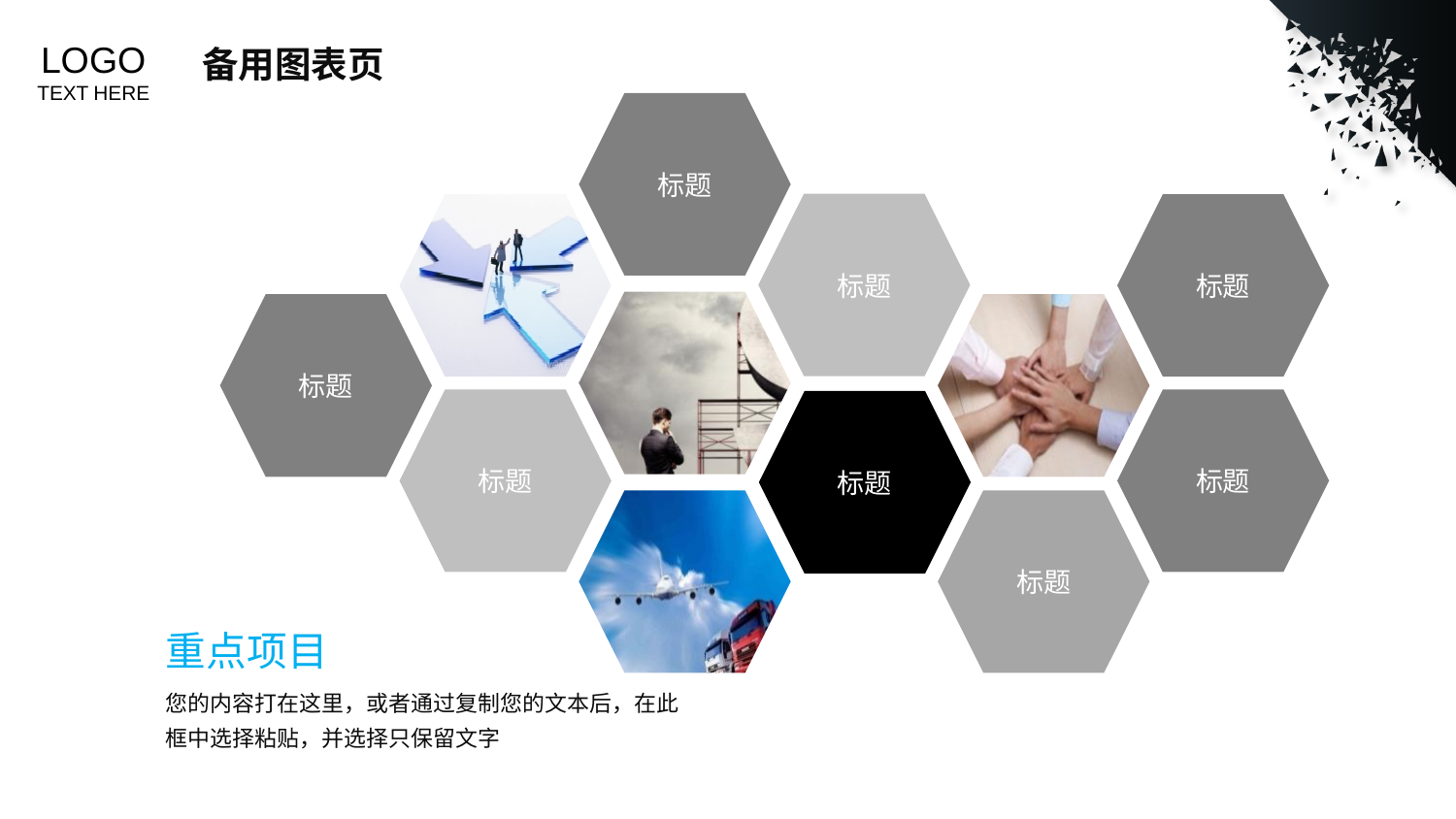

延迟符
# 备用图表页
标题
标题

标题

标题

标题
标题
标题

标题
重点项目
您的内容打在这里，或者通过复制您的文本后，在此框中选择粘贴，并选择只保留文字